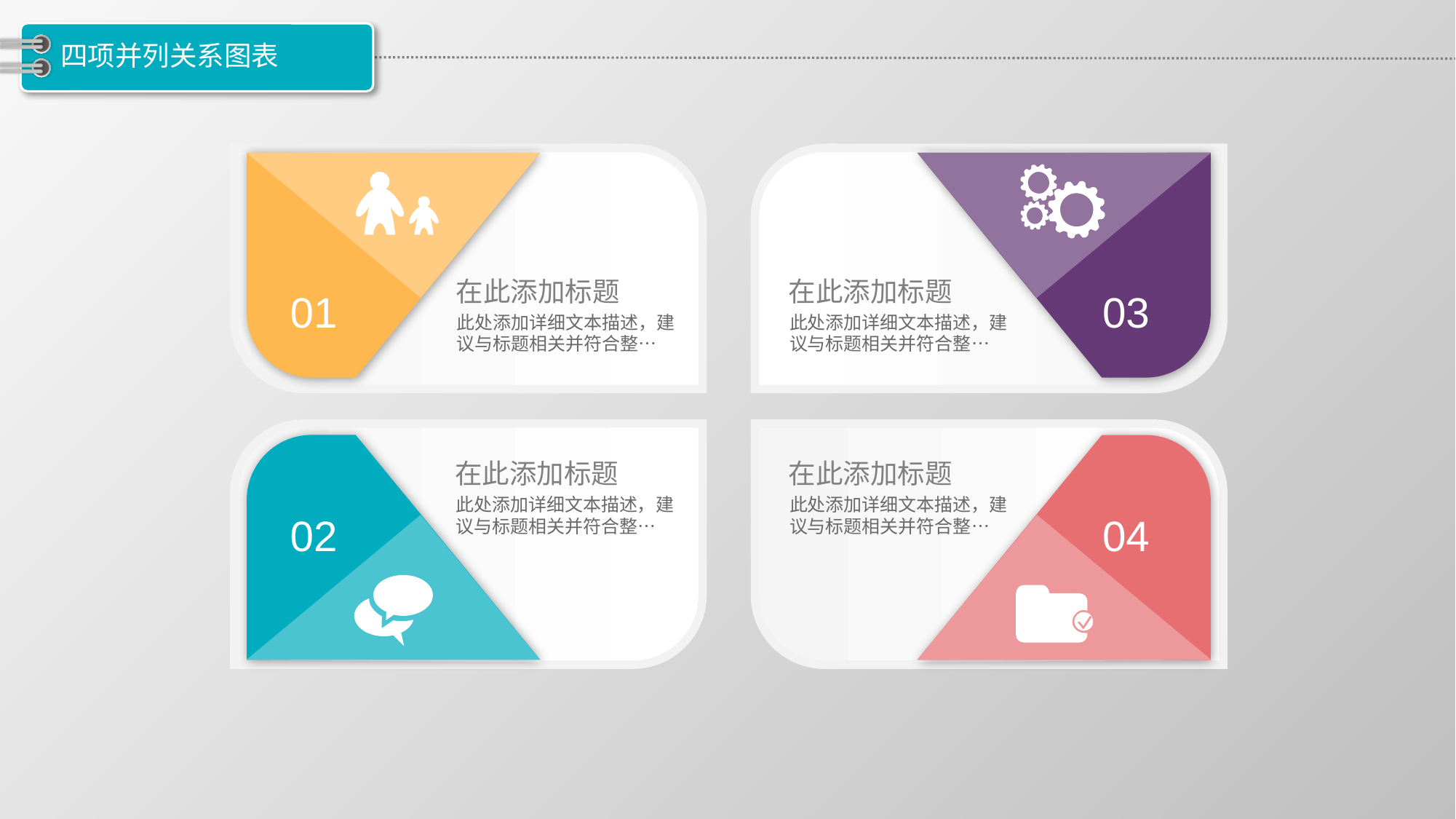

# 四项并列关系图表

在此添加标题
此处添加详细文本描述，建议与标题相关并符合整…
在此添加标题
此处添加详细文本描述，建议与标题相关并符合整…
01
03

在此添加标题
此处添加详细文本描述，建议与标题相关并符合整…
在此添加标题
此处添加详细文本描述，建议与标题相关并符合整…
02
04